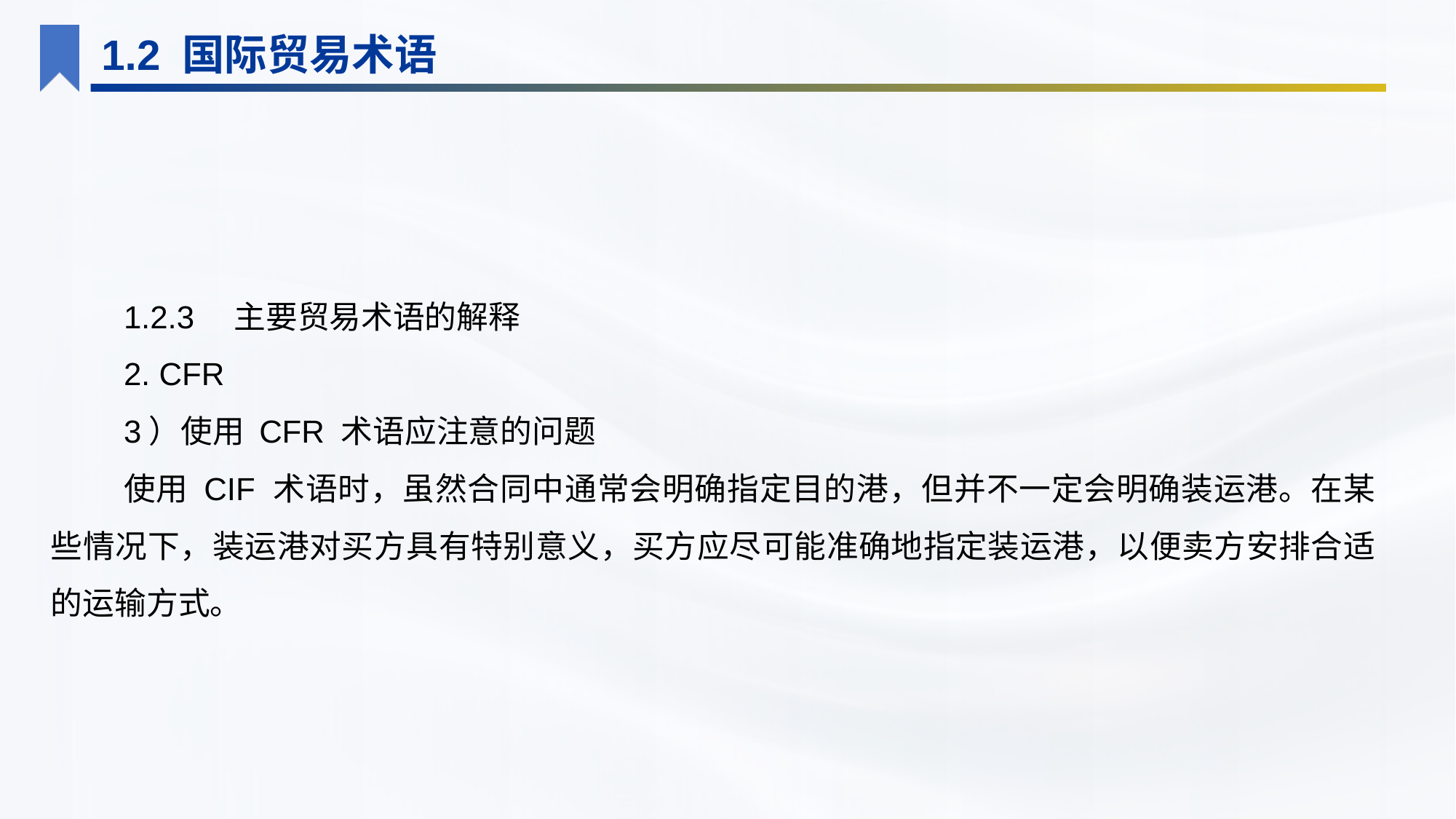

1.2 国际贸易术语
1.2.3　主要贸易术语的解释
2. CFR
3）使用 CFR 术语应注意的问题
使用 CIF 术语时，虽然合同中通常会明确指定目的港，但并不一定会明确装运港。在某些情况下，装运港对买方具有特别意义，买方应尽可能准确地指定装运港，以便卖方安排合适的运输方式。